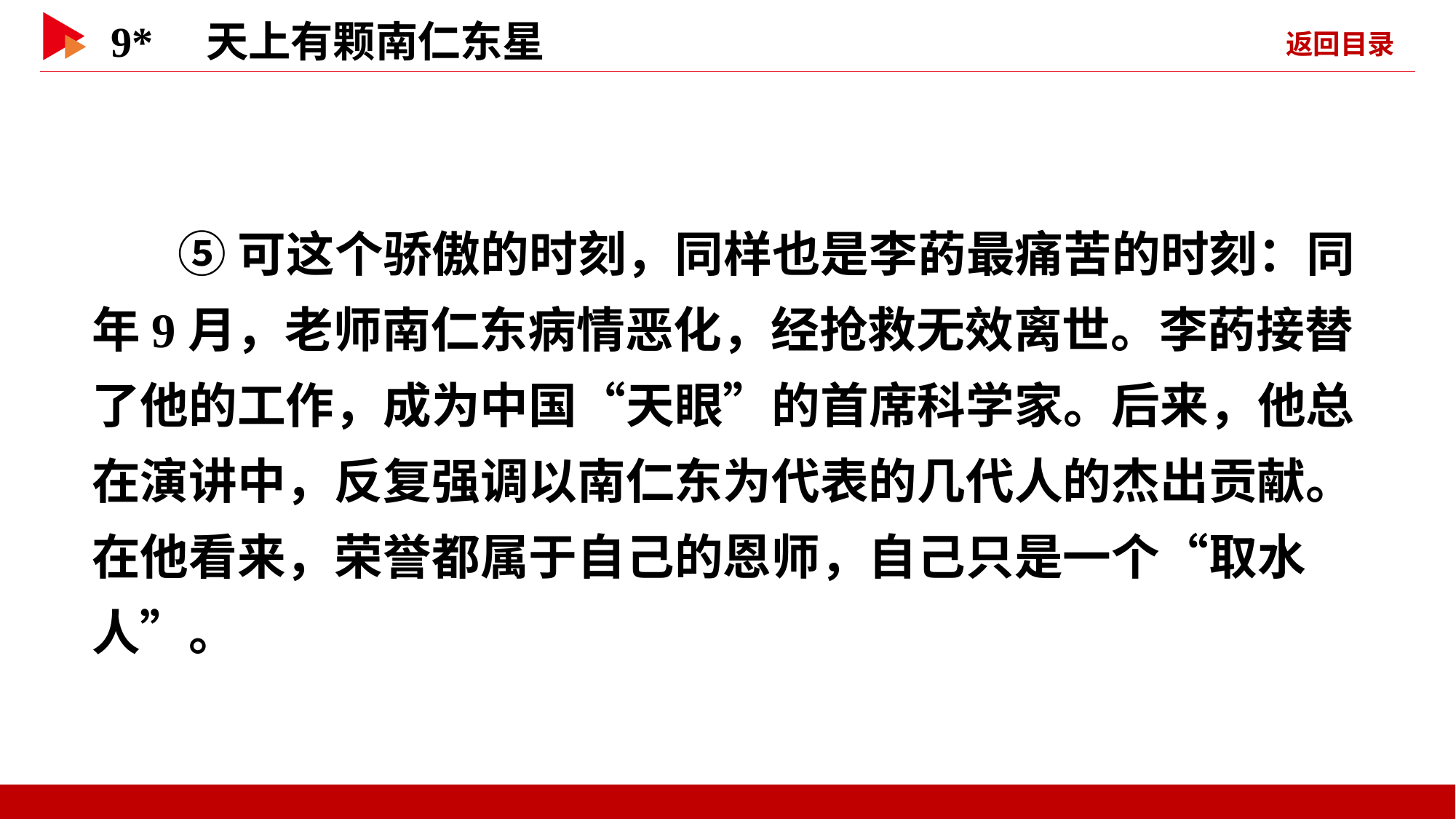

⑤可这个骄傲的时刻，同样也是李菂最痛苦的时刻：同年9月，老师南仁东病情恶化，经抢救无效离世。李菂接替了他的工作，成为中国“天眼”的首席科学家。后来，他总在演讲中，反复强调以南仁东为代表的几代人的杰出贡献。在他看来，荣誉都属于自己的恩师，自己只是一个“取水人”。